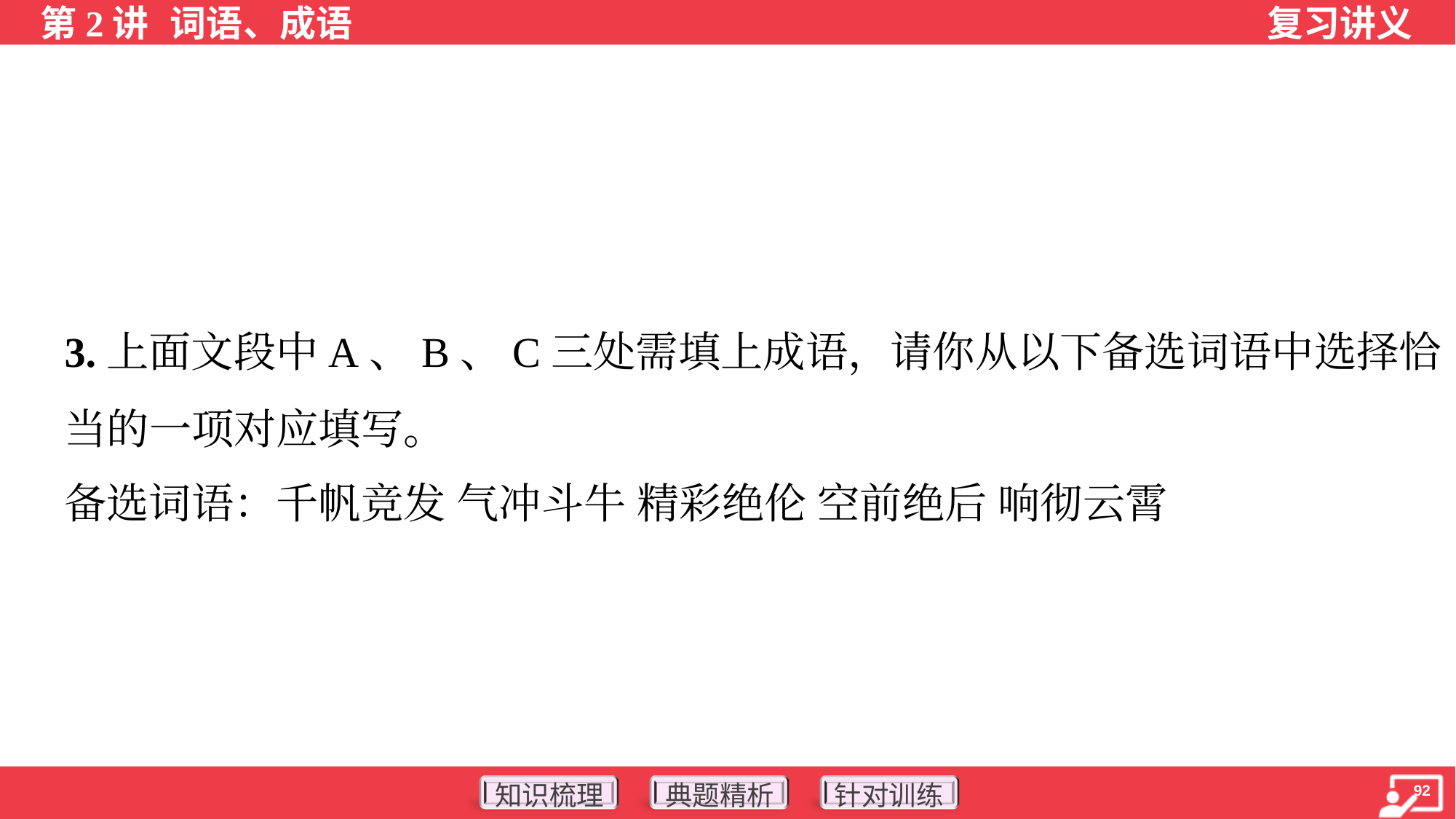

3.上面文段中A、B、C三处需填上成语，请你从以下备选词语中选择恰
当的一项对应填写。
备选词语：千帆竞发 气冲斗牛 精彩绝伦 空前绝后 响彻云霄